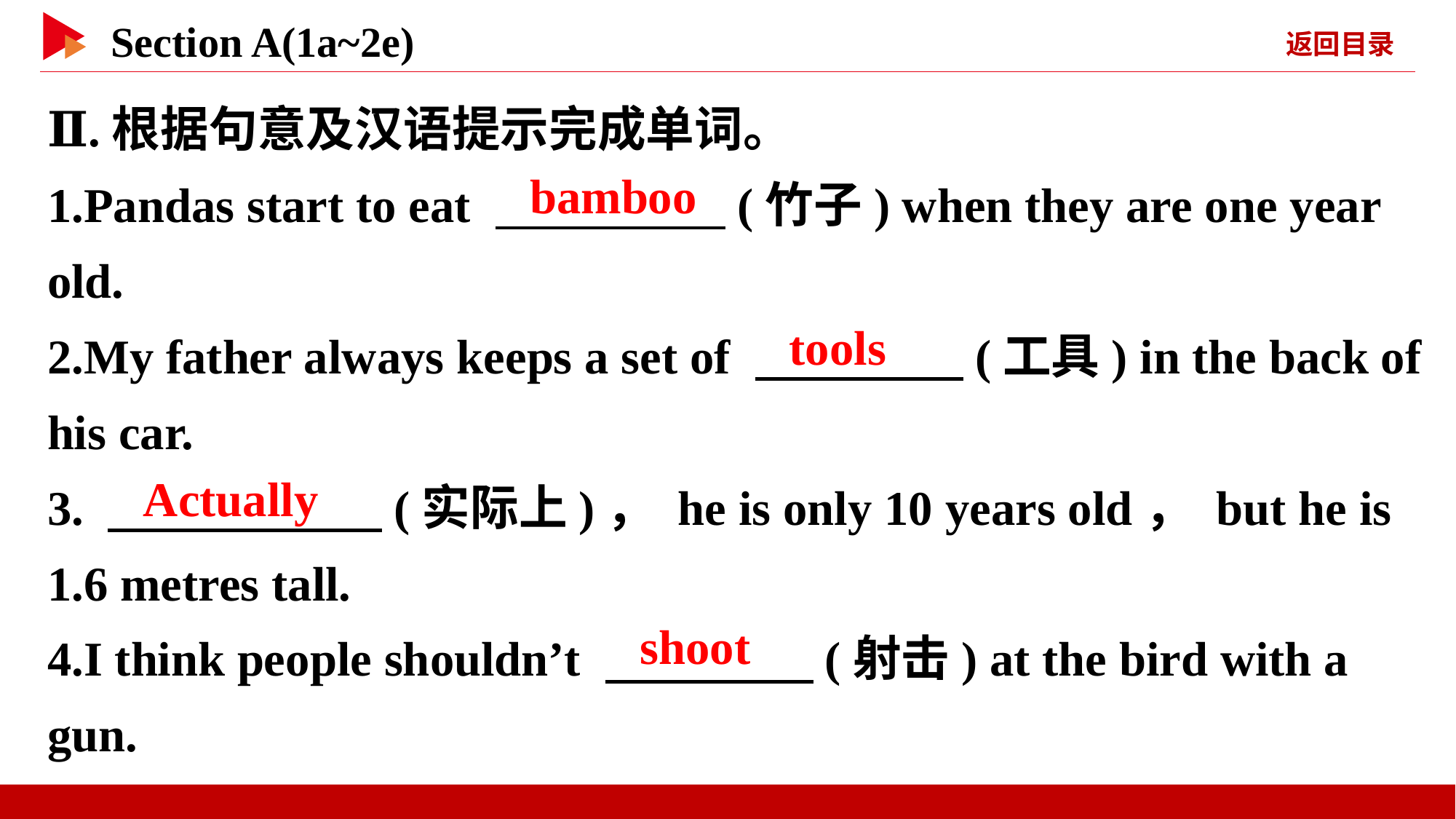

Ⅱ.根据句意及汉语提示完成单词。
1.Pandas start to eat 　            　(竹子) when they are one year old.
2.My father always keeps a set of 　          　(工具) in the back of his car.
3. 　                　(实际上)， he is only 10 years old， but he is 1.6 metres tall.
4.I think people shouldn’t 　          　(射击) at the bird with a gun.
bamboo
tools
Actually
shoot